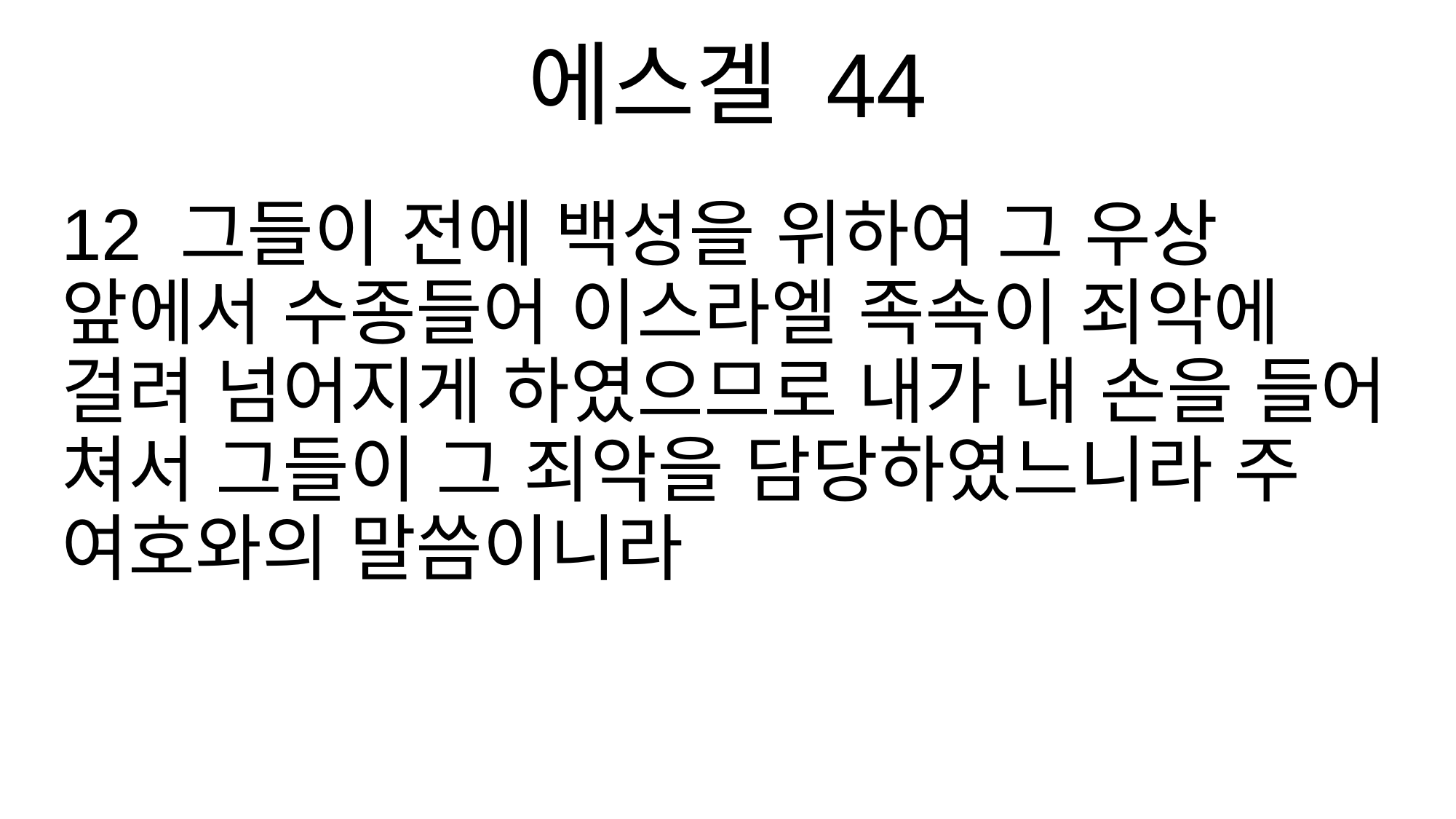

에스겔 44
12 그들이 전에 백성을 위하여 그 우상 앞에서 수종들어 이스라엘 족속이 죄악에 걸려 넘어지게 하였으므로 내가 내 손을 들어 쳐서 그들이 그 죄악을 담당하였느니라 주 여호와의 말씀이니라